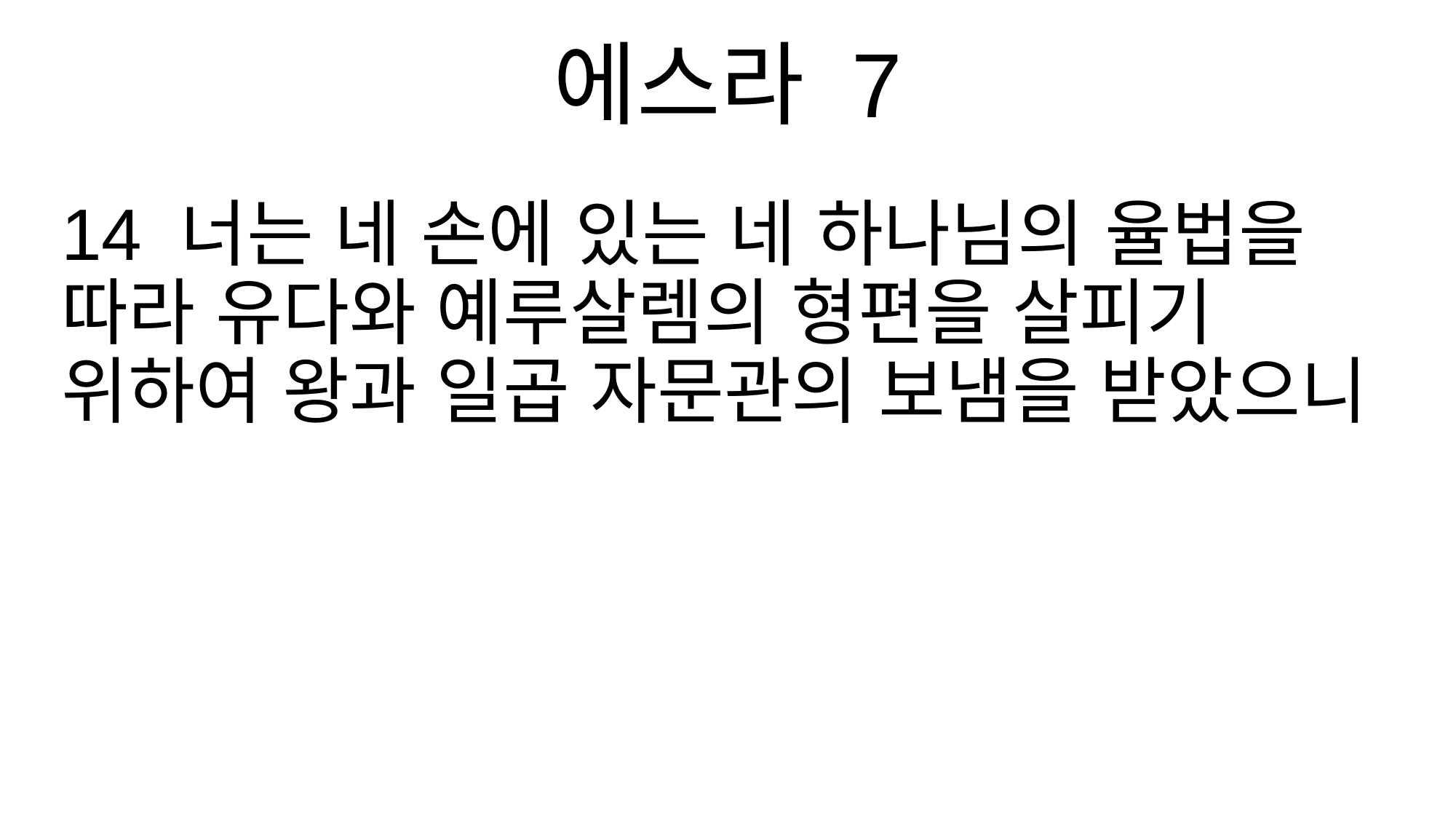

에스라 7
14 너는 네 손에 있는 네 하나님의 율법을 따라 유다와 예루살렘의 형편을 살피기 위하여 왕과 일곱 자문관의 보냄을 받았으니